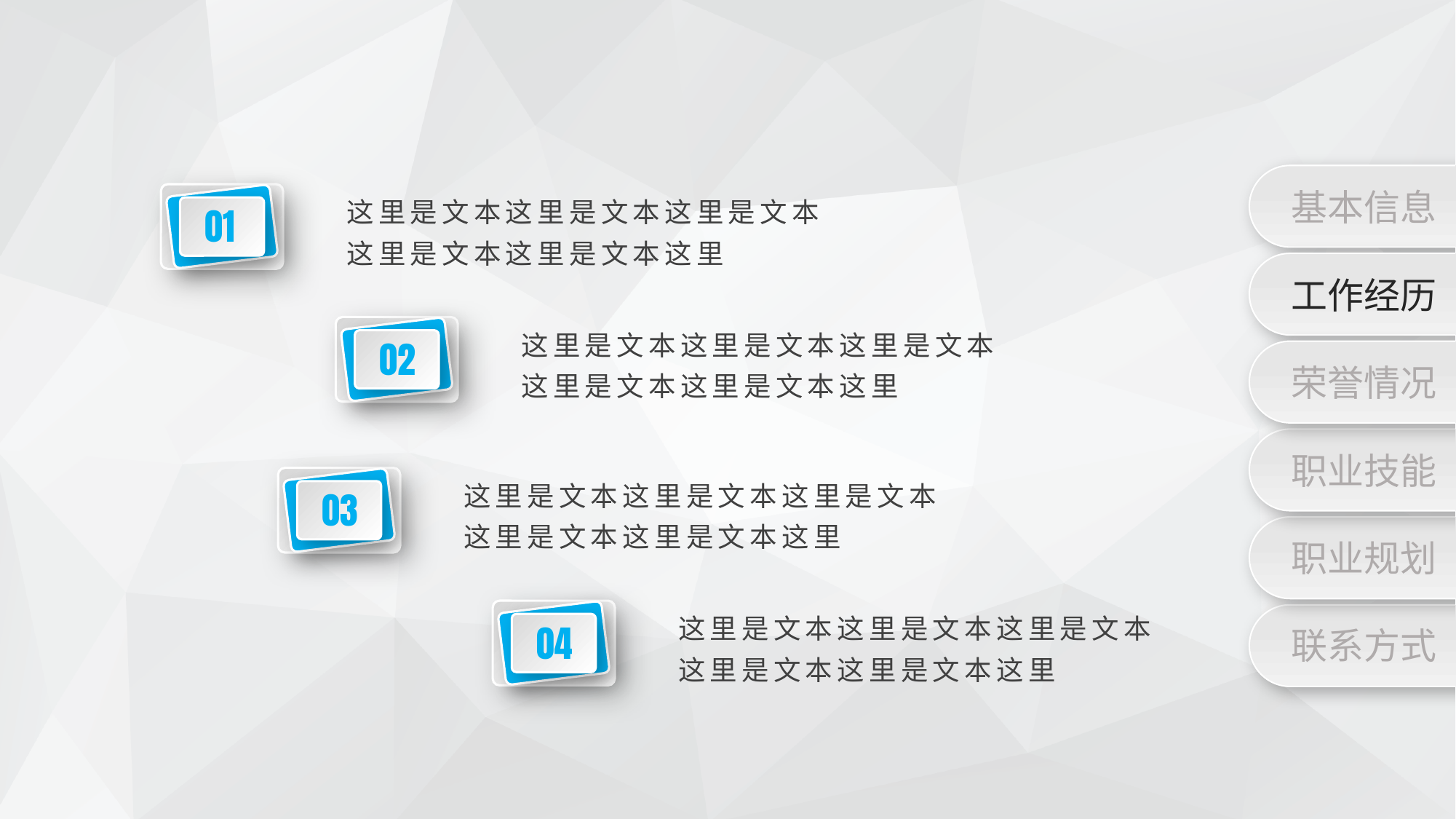

基本信息
这里是文本这里是文本这里是文本这里是文本这里是文本这里

01
工作经历
这里是文本这里是文本这里是文本这里是文本这里是文本这里

02
荣誉情况
职业技能
这里是文本这里是文本这里是文本这里是文本这里是文本这里

03
职业规划
这里是文本这里是文本这里是文本这里是文本这里是文本这里

04
联系方式